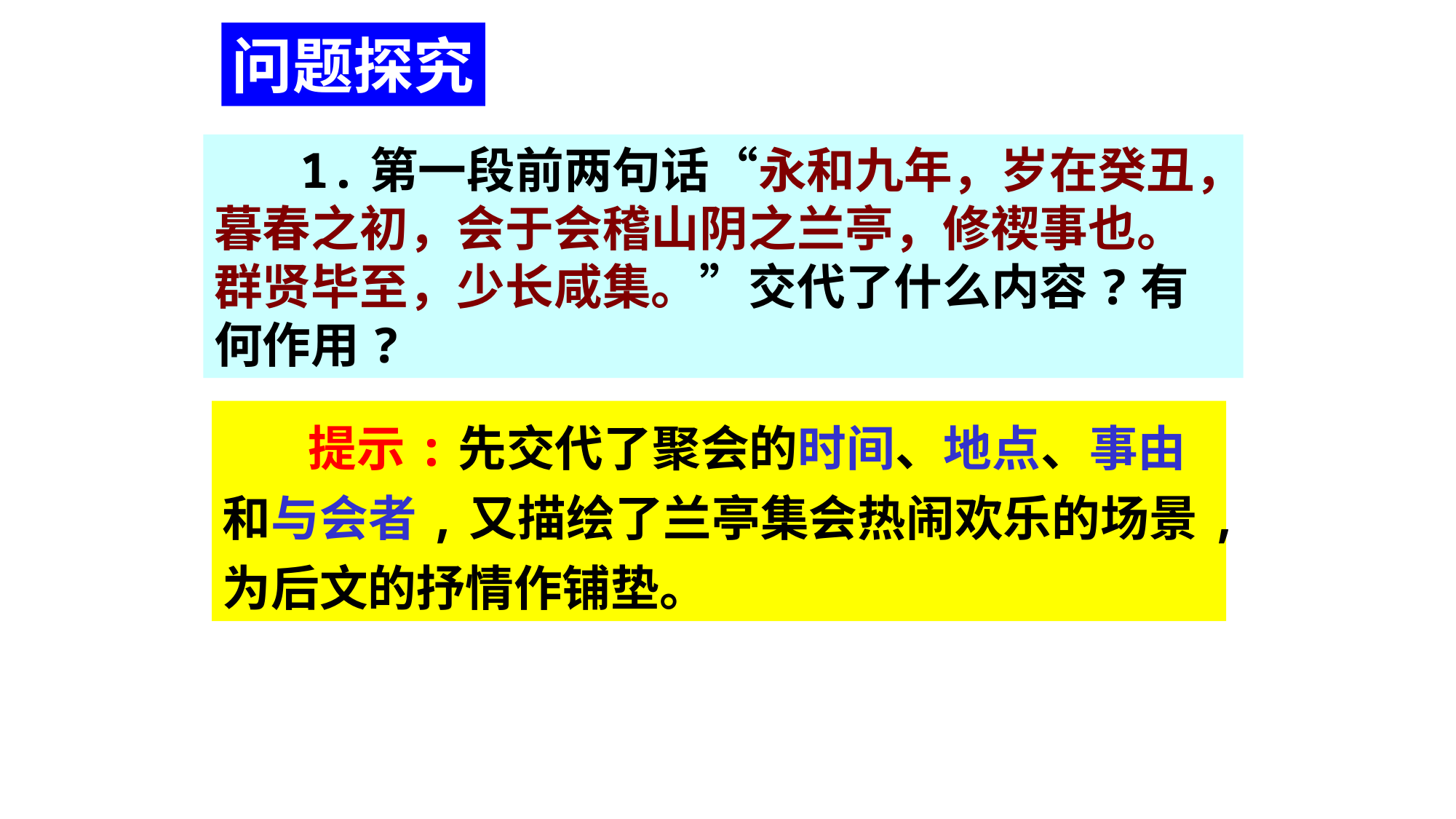

问题探究
1.第一段前两句话“永和九年，岁在癸丑，暮春之初，会于会稽山阴之兰亭，修禊事也。群贤毕至，少长咸集。”交代了什么内容?有何作用?
提示:先交代了聚会的时间、地点、事由和与会者,又描绘了兰亭集会热闹欢乐的场景,为后文的抒情作铺垫。